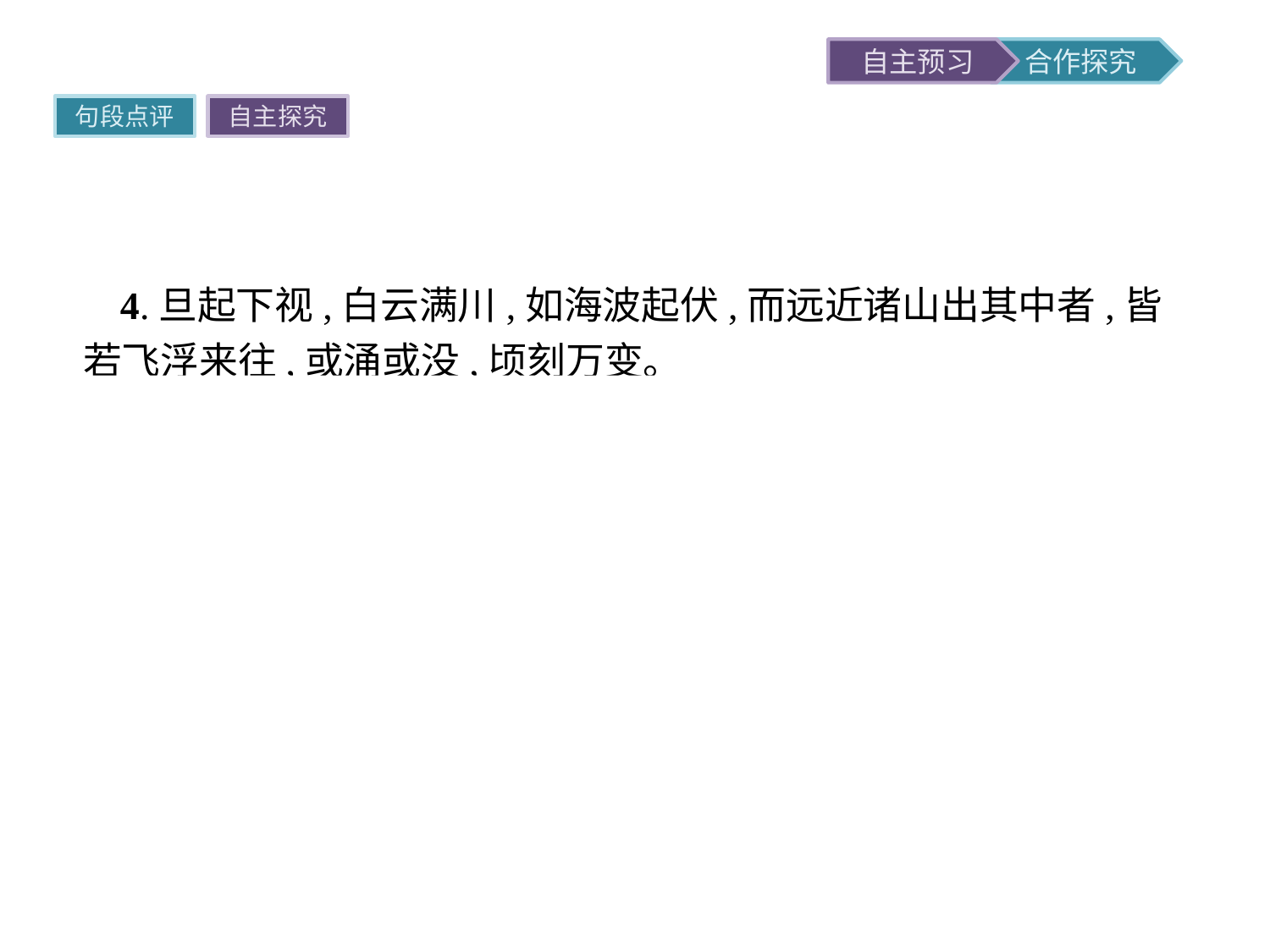

句段点评
自主探究
4.旦起下视,白云满川,如海波起伏,而远近诸山出其中者,皆若飞浮来往,或涌或没,顷刻万变。
翻译早晨起床向山下探视,满山遍野白云飘荡,像大海波涛起伏,而远近各座山峰隐现于其中,就像时而在飞奔,时而在漂浮来往,有的涌现,有的隐没,顷刻之间,变化万千。
点评作者借助比喻、拟人的修辞手法,将清晨白云缭绕下的群山,以动态的形式形象地展现于读者面前,让读者感觉静止的群山也具有了生命的活力。